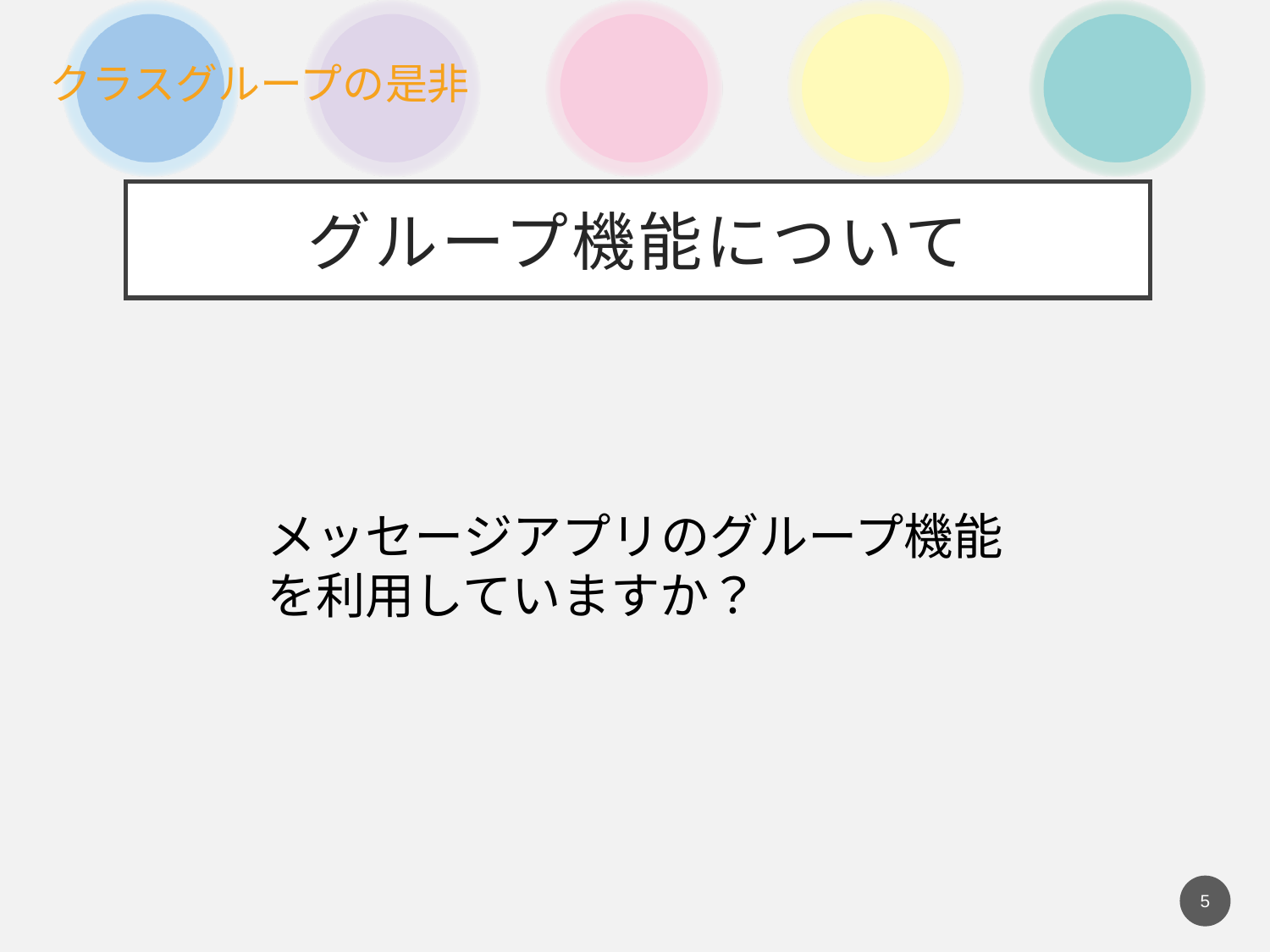

グループ機能について
メッセージアプリのグループ機能を利用していますか？
5